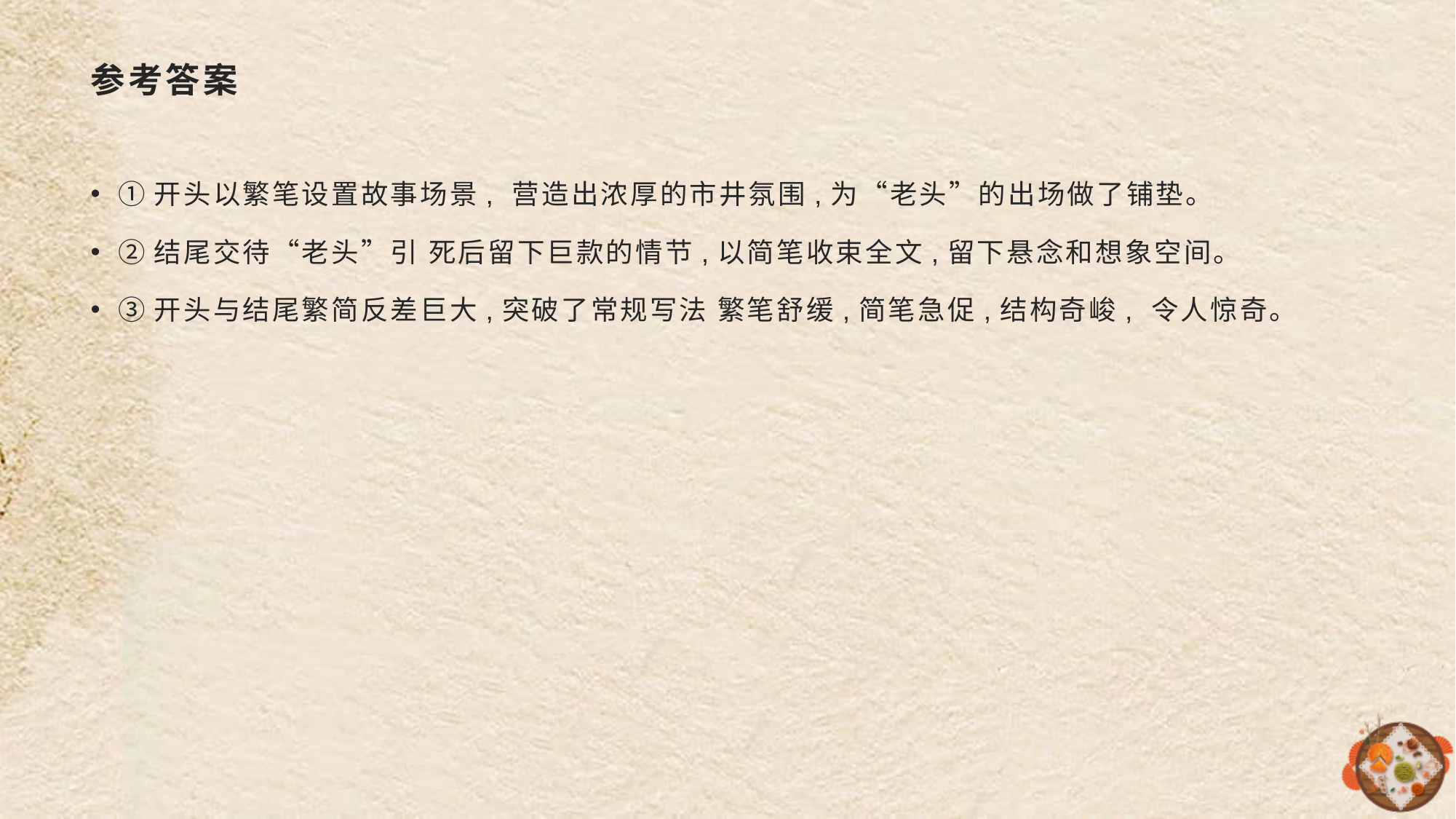

# 参考答案

①开头以繁笔设置故事场景, 营造出浓厚的市井氛围,为“老头”的出场做了铺垫。
②结尾交待“老头”引 死后留下巨款的情节,以简笔收束全文,留下悬念和想象空间。
③开头与结尾繁简反差巨大,突破了常规写法 繁笔舒缓,简笔急促,结构奇峻, 令人惊奇。